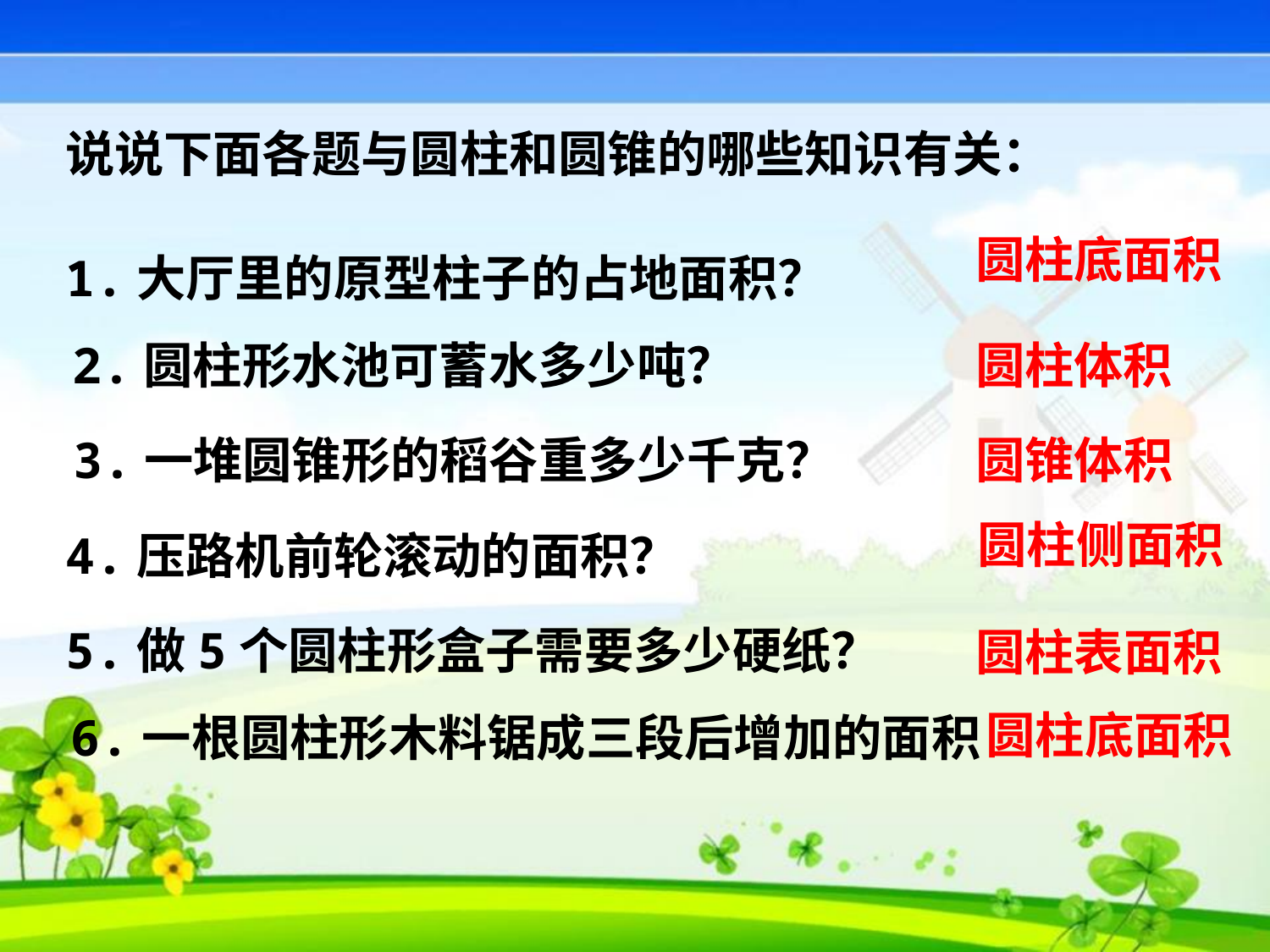

说说下面各题与圆柱和圆锥的哪些知识有关：
1.大厅里的原型柱子的占地面积？
圆柱底面积
2.圆柱形水池可蓄水多少吨？
圆柱体积
3.一堆圆锥形的稻谷重多少千克？
圆锥体积
圆柱侧面积
4.压路机前轮滚动的面积？
5.做5个圆柱形盒子需要多少硬纸？
圆柱表面积
圆柱底面积
6.一根圆柱形木料锯成三段后增加的面积